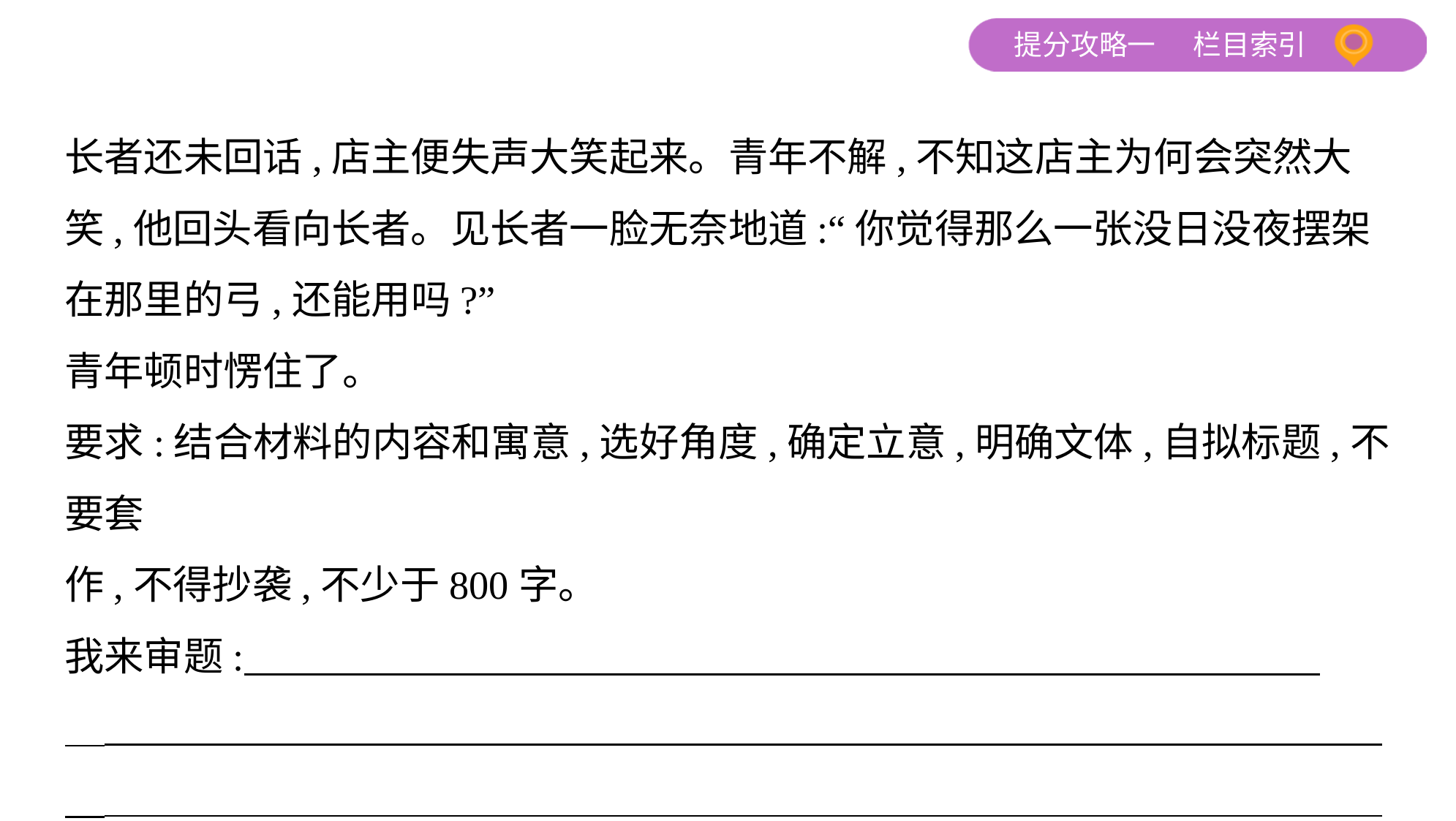

长者还未回话,店主便失声大笑起来。青年不解,不知这店主为何会突然大
笑,他回头看向长者。见长者一脸无奈地道:“你觉得那么一张没日没夜摆架
在那里的弓,还能用吗?”
青年顿时愣住了。
要求:结合材料的内容和寓意,选好角度,确定立意,明确文体,自拟标题,不要套
作,不得抄袭,不少于800字。
我来审题: